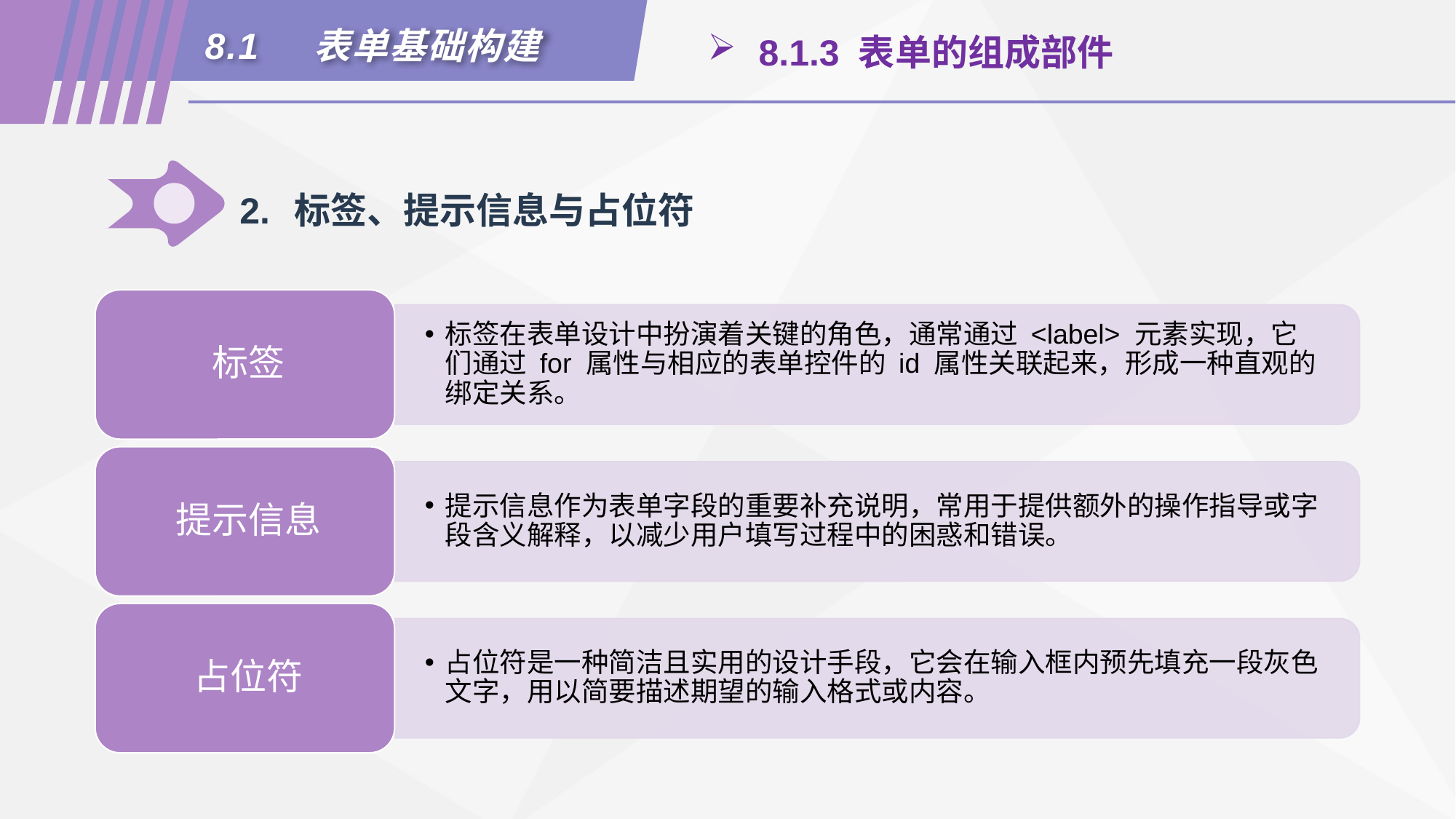

8.1	表单基础构建
 8.1.3 表单的组成部件

2.	标签、提示信息与占位符
标签在表单设计中扮演着关键的角色，通常通过 <label> 元素实现，它们通过 for 属性与相应的表单控件的 id 属性关联起来，形成一种直观的绑定关系。
标签
提示信息作为表单字段的重要补充说明，常用于提供额外的操作指导或字段含义解释，以减少用户填写过程中的困惑和错误。
提示信息
占位符是一种简洁且实用的设计手段，它会在输入框内预先填充一段灰色文字，用以简要描述期望的输入格式或内容。
占位符